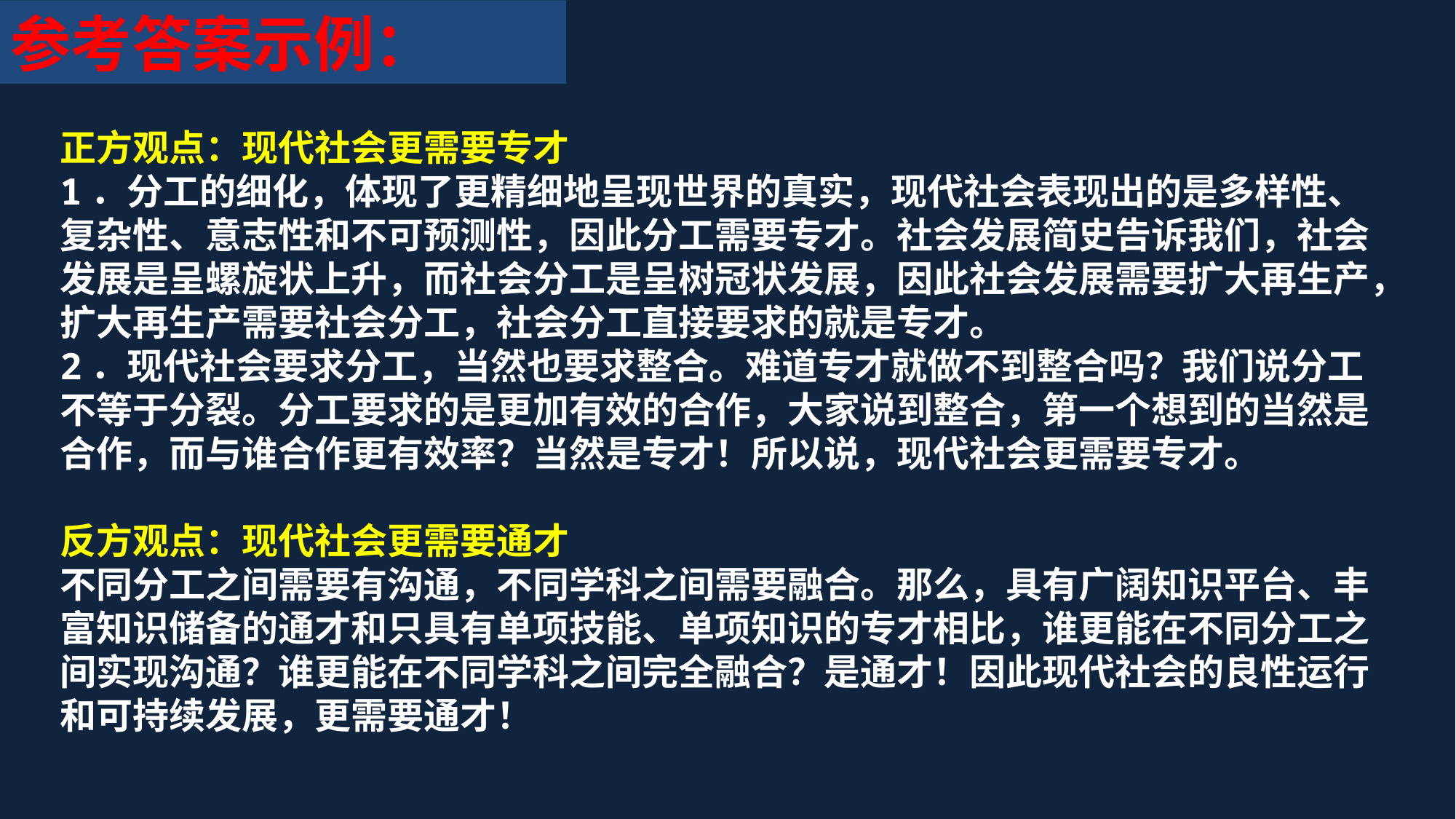

参考答案示例：
正方观点：现代社会更需要专才
1．分工的细化，体现了更精细地呈现世界的真实，现代社会表现出的是多样性、复杂性、意志性和不可预测性，因此分工需要专才。社会发展简史告诉我们，社会发展是呈螺旋状上升，而社会分工是呈树冠状发展，因此社会发展需要扩大再生产，扩大再生产需要社会分工，社会分工直接要求的就是专才。
2．现代社会要求分工，当然也要求整合。难道专才就做不到整合吗？我们说分工不等于分裂。分工要求的是更加有效的合作，大家说到整合，第一个想到的当然是合作，而与谁合作更有效率？当然是专才！所以说，现代社会更需要专才。

反方观点：现代社会更需要通才
不同分工之间需要有沟通，不同学科之间需要融合。那么，具有广阔知识平台、丰富知识储备的通才和只具有单项技能、单项知识的专才相比，谁更能在不同分工之间实现沟通？谁更能在不同学科之间完全融合？是通才！因此现代社会的良性运行和可持续发展，更需要通才！